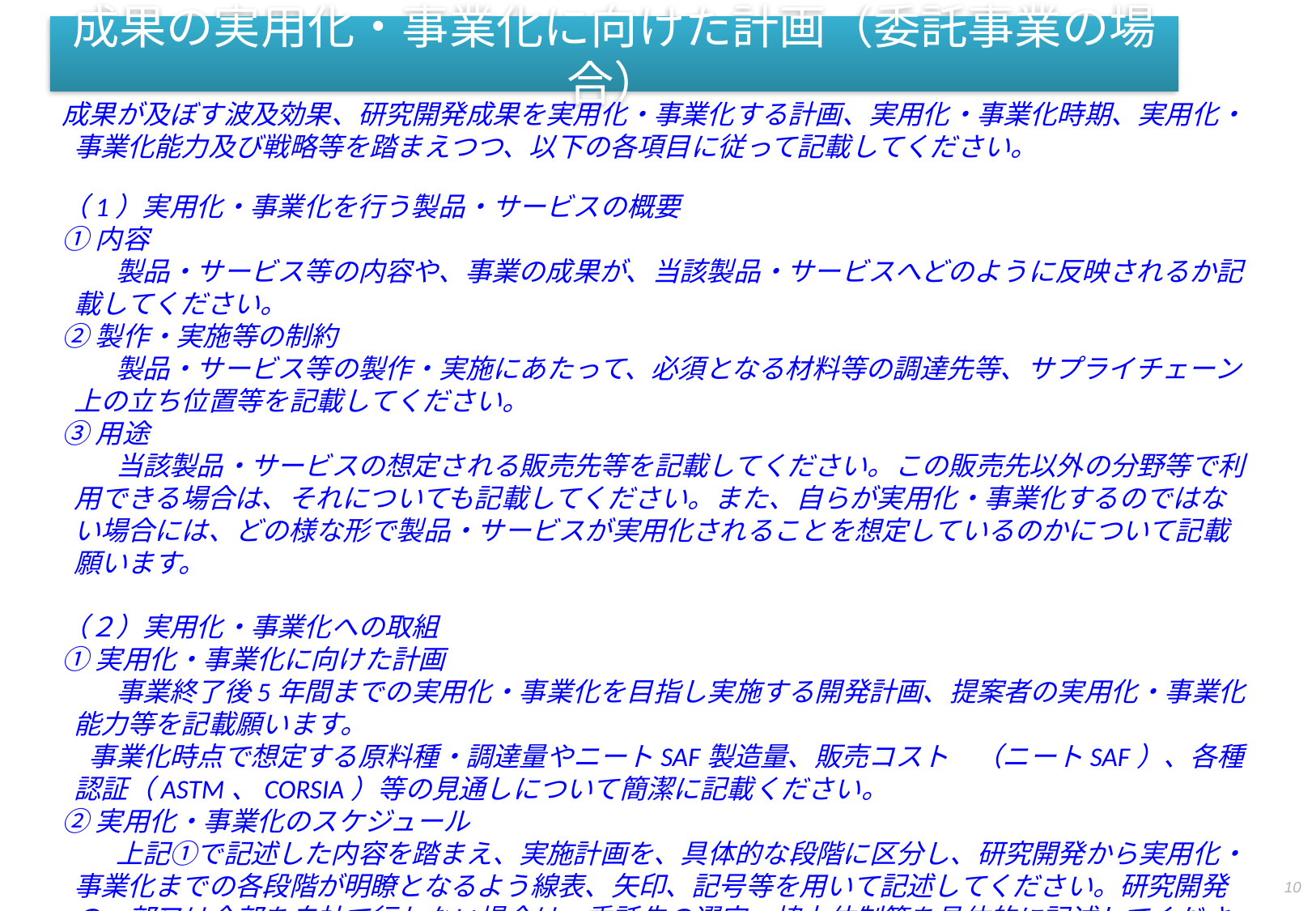

# 成果の実用化・事業化に向けた計画（委託事業の場合）
成果が及ぼす波及効果、研究開発成果を実用化・事業化する計画、実用化・事業化時期、実用化・事業化能力及び戦略等を踏まえつつ、以下の各項目に従って記載してください。

（1）実用化・事業化を行う製品・サービスの概要
①内容
　　製品・サービス等の内容や、事業の成果が、当該製品・サービスへどのように反映されるか記載してください。
②製作・実施等の制約
　　製品・サービス等の製作・実施にあたって、必須となる材料等の調達先等、サプライチェーン上の立ち位置等を記載してください。
③用途
　　当該製品・サービスの想定される販売先等を記載してください。この販売先以外の分野等で利用できる場合は、それについても記載してください。また、自らが実用化・事業化するのではない場合には、どの様な形で製品・サービスが実用化されることを想定しているのかについて記載願います。

（２）実用化・事業化への取組
①実用化・事業化に向けた計画
　　事業終了後5年間までの実用化・事業化を目指し実施する開発計画、提案者の実用化・事業化能力等を記載願います。
　事業化時点で想定する原料種・調達量やニートSAF製造量、販売コスト　（ニートSAF）、各種認証（ASTM、CORSIA）等の見通しについて簡潔に記載ください。
②実用化・事業化のスケジュール
　　上記①で記述した内容を踏まえ、実施計画を、具体的な段階に区分し、研究開発から実用化・事業化までの各段階が明瞭となるよう線表、矢印、記号等を用いて記述してください。研究開発の一部又は全部を自社で行わない場合は、委託先の選定、協力体制等を具体的に記述してください。
10